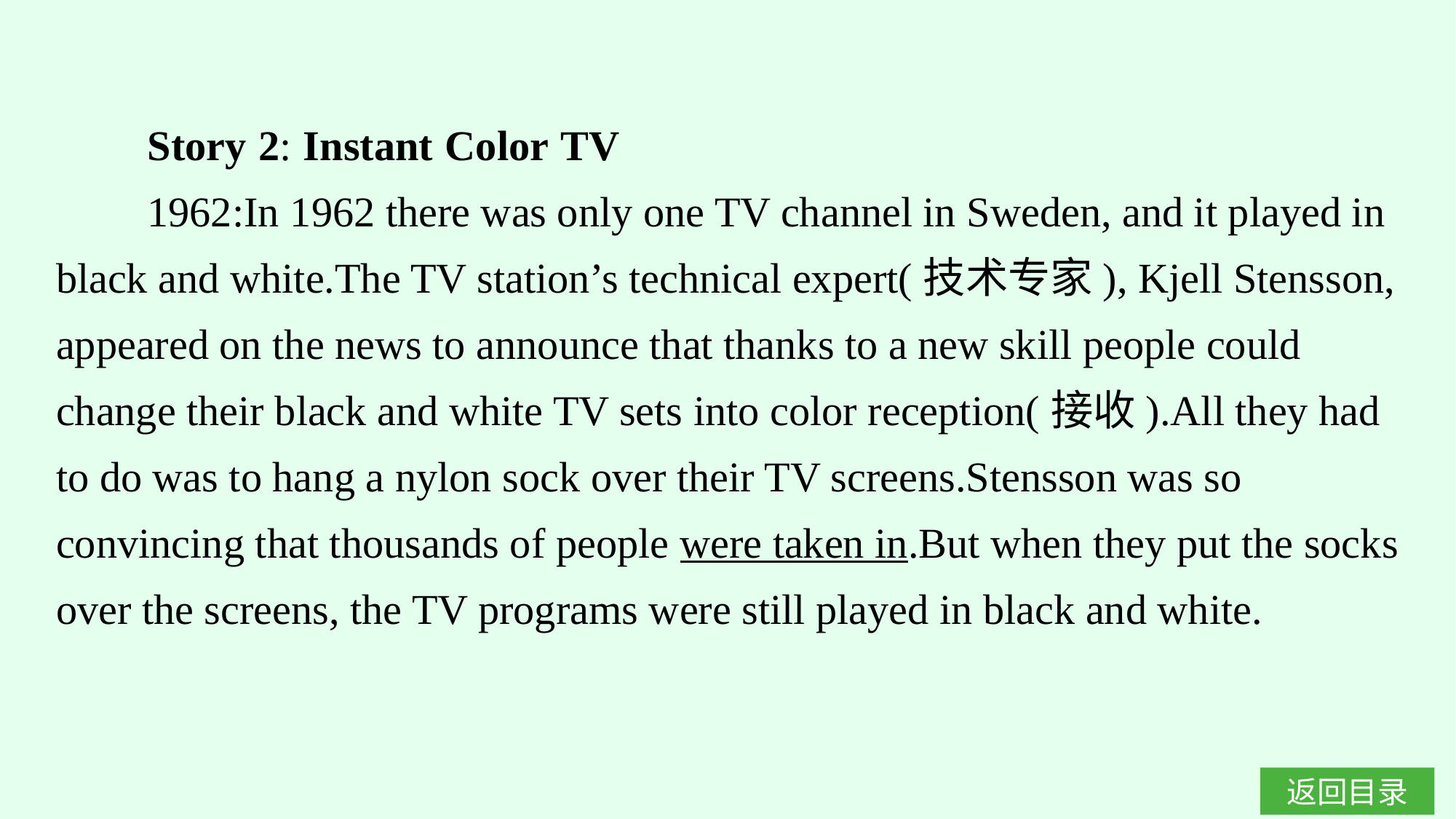

Story 2: Instant Color TV
1962:In 1962 there was only one TV channel in Sweden, and it played in black and white.The TV station’s technical expert(技术专家), Kjell Stensson, appeared on the news to announce that thanks to a new skill people could change their black and white TV sets into color reception(接收).All they had to do was to hang a nylon sock over their TV screens.Stensson was so convincing that thousands of people were taken in.But when they put the socks over the screens, the TV programs were still played in black and white.